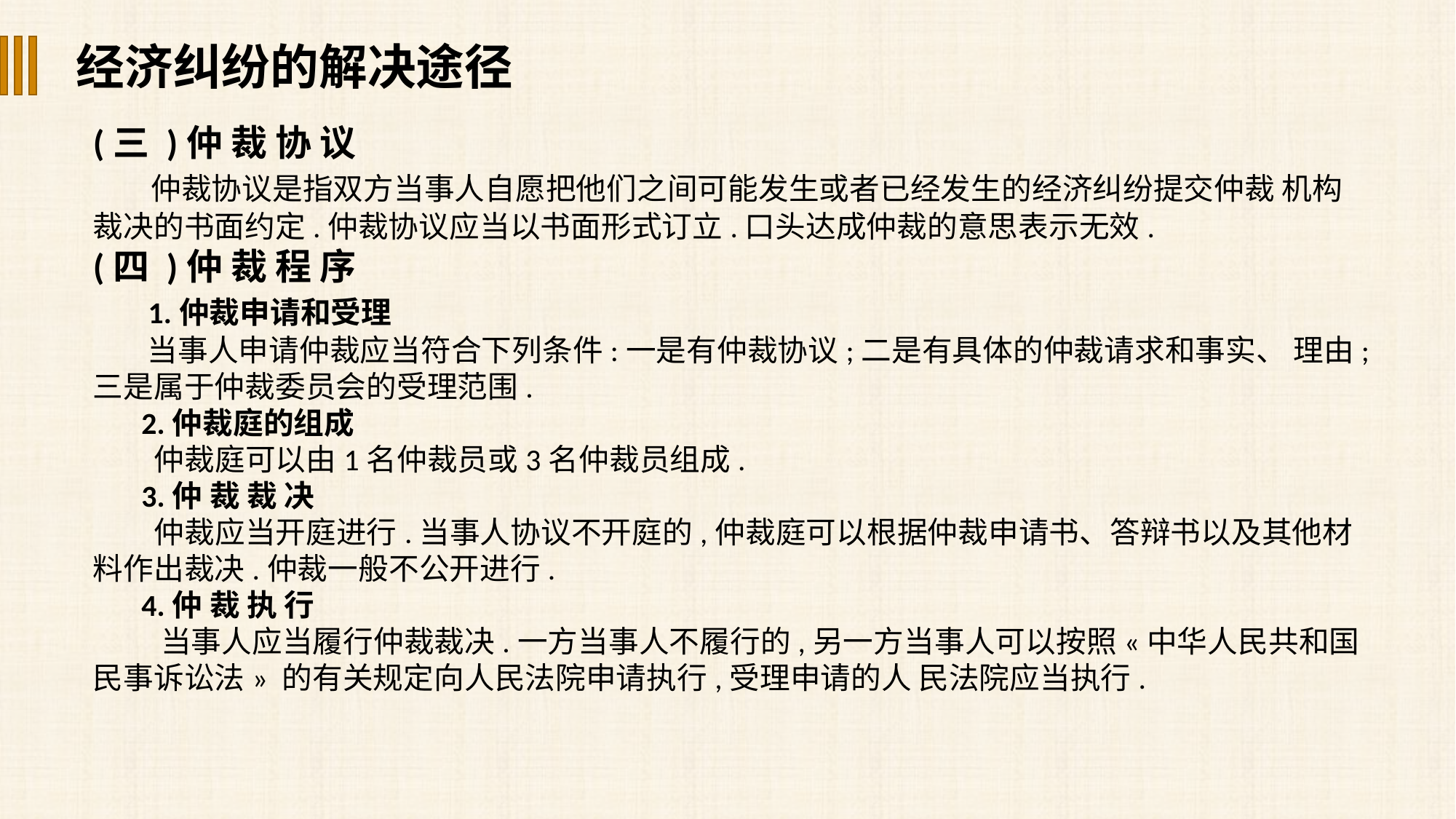

经济纠纷的解决途径

(三 )仲 裁 协 议
      仲裁协议是指双方当事人自愿把他们之间可能发生或者已经发生的经济纠纷提交仲裁 机构裁决的书面约定.仲裁协议应当以书面形式订立.口头达成仲裁的意思表示无效.
(四 )仲 裁 程 序
      1.仲裁申请和受理
       当事人申请仲裁应当符合下列条件:一是有仲裁协议;二是有具体的仲裁请求和事实、 理由;三是属于仲裁委员会的受理范围.
       2.仲裁庭的组成
        仲裁庭可以由1名仲裁员或3名仲裁员组成.
       3.仲 裁 裁 决
        仲裁应当开庭进行.当事人协议不开庭的,仲裁庭可以根据仲裁申请书、答辩书以及其他材料作出裁决.仲裁一般不公开进行.
       4.仲 裁 执 行
         当事人应当履行仲裁裁决.一方当事人不履行的,另一方当事人可以按照«中华人民共和国民事诉讼法» 的有关规定向人民法院申请执行,受理申请的人 民法院应当执行.